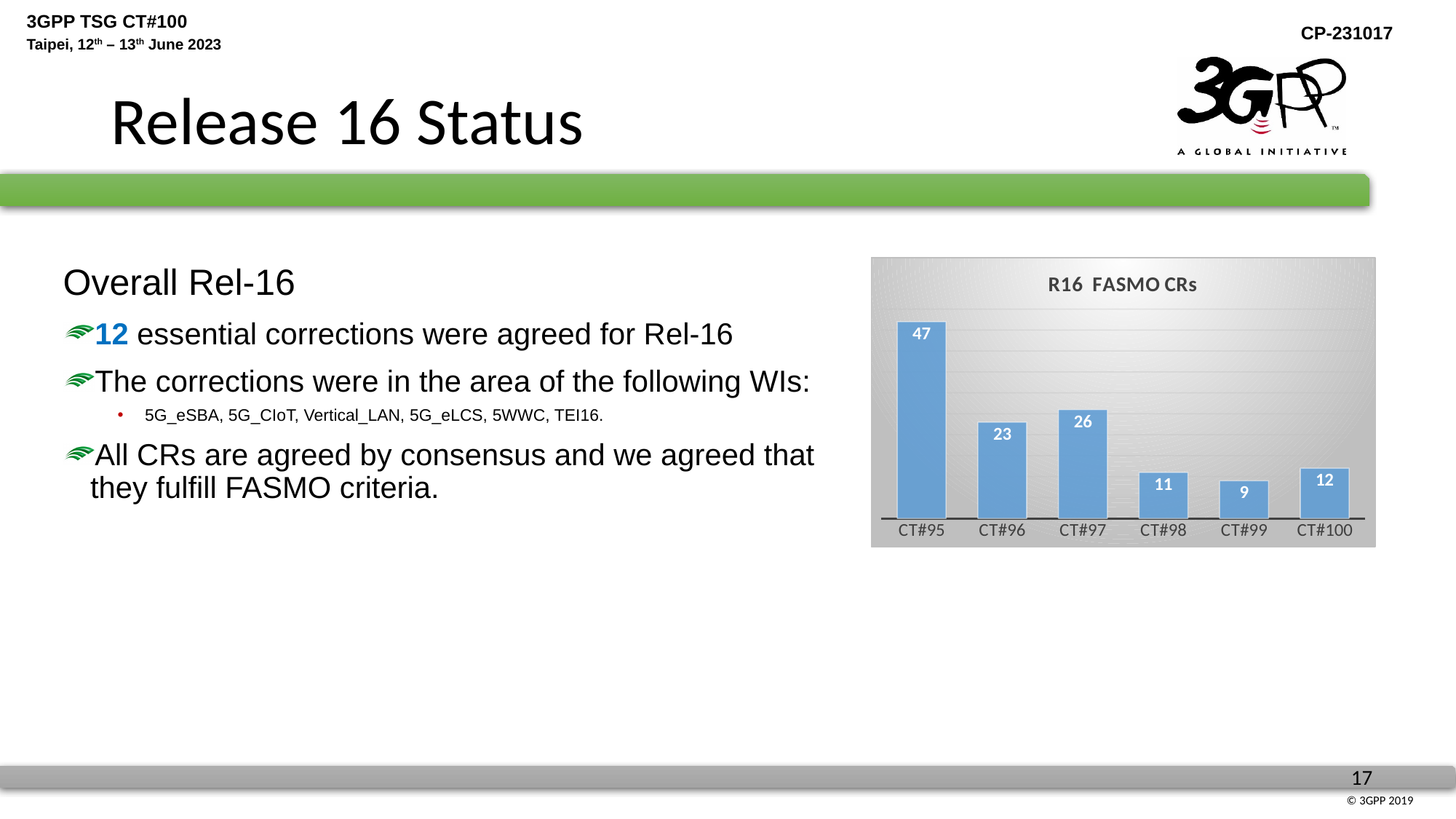

# Release 16 Status

### Chart: R16  FASMO CRs

| Category | 系列 1 |
|---|---|
| CT#95 | 47.0 |
| CT#96 | 23.0 |
| CT#97 | 26.0 |
| CT#98 | 11.0 |
| CT#99 | 9.0 |
| CT#100 | 12.0 |
Overall Rel-16
12 essential corrections were agreed for Rel-16
The corrections were in the area of the following WIs:
5G_eSBA, 5G_CIoT, Vertical_LAN, 5G_eLCS, 5WWC, TEI16.
All CRs are agreed by consensus and we agreed that they fulfill FASMO criteria.